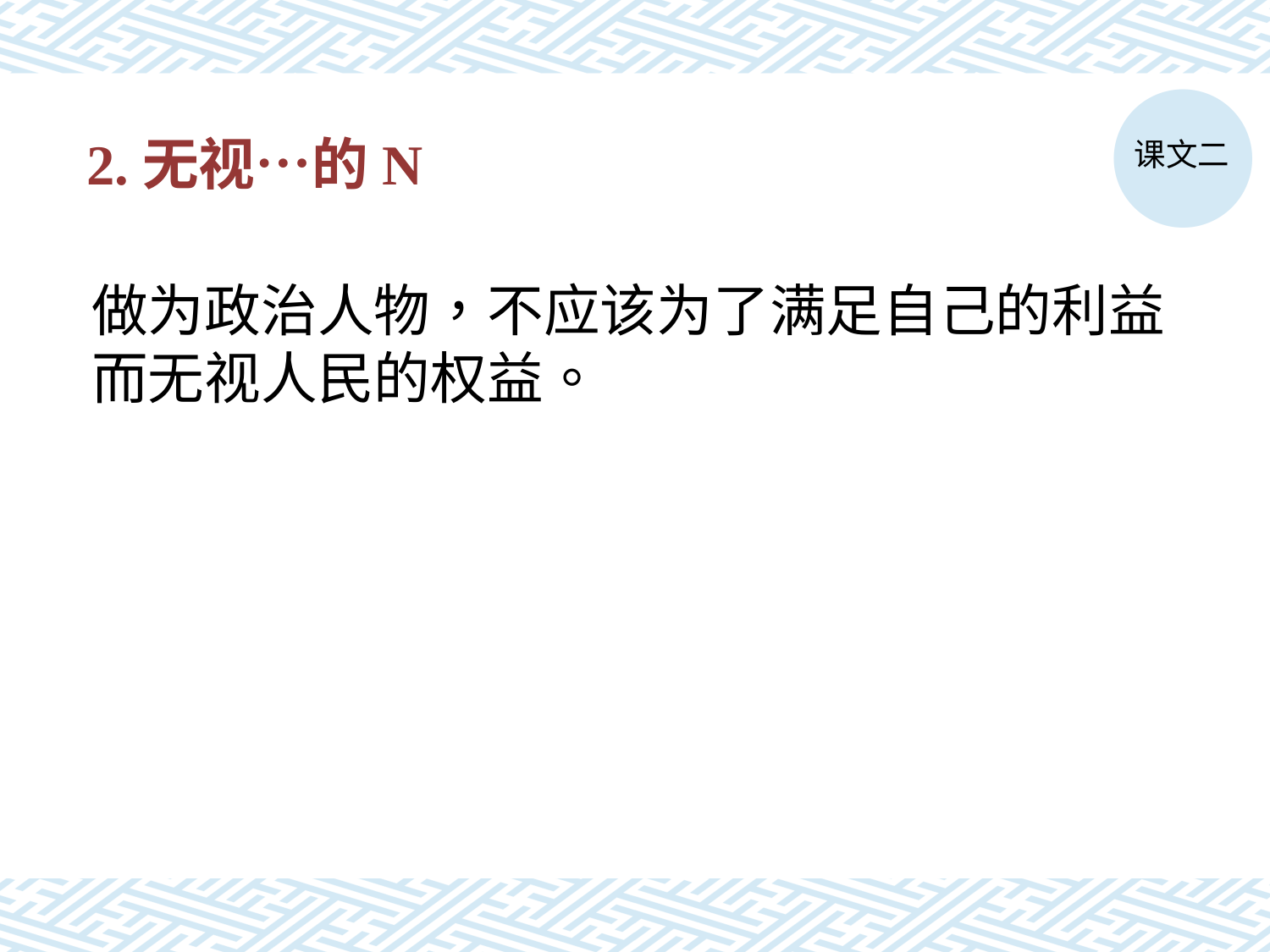

课文二
# 2.无视…的N
做为政治人物，不应该为了满足自己的利益而无视人民的权益。